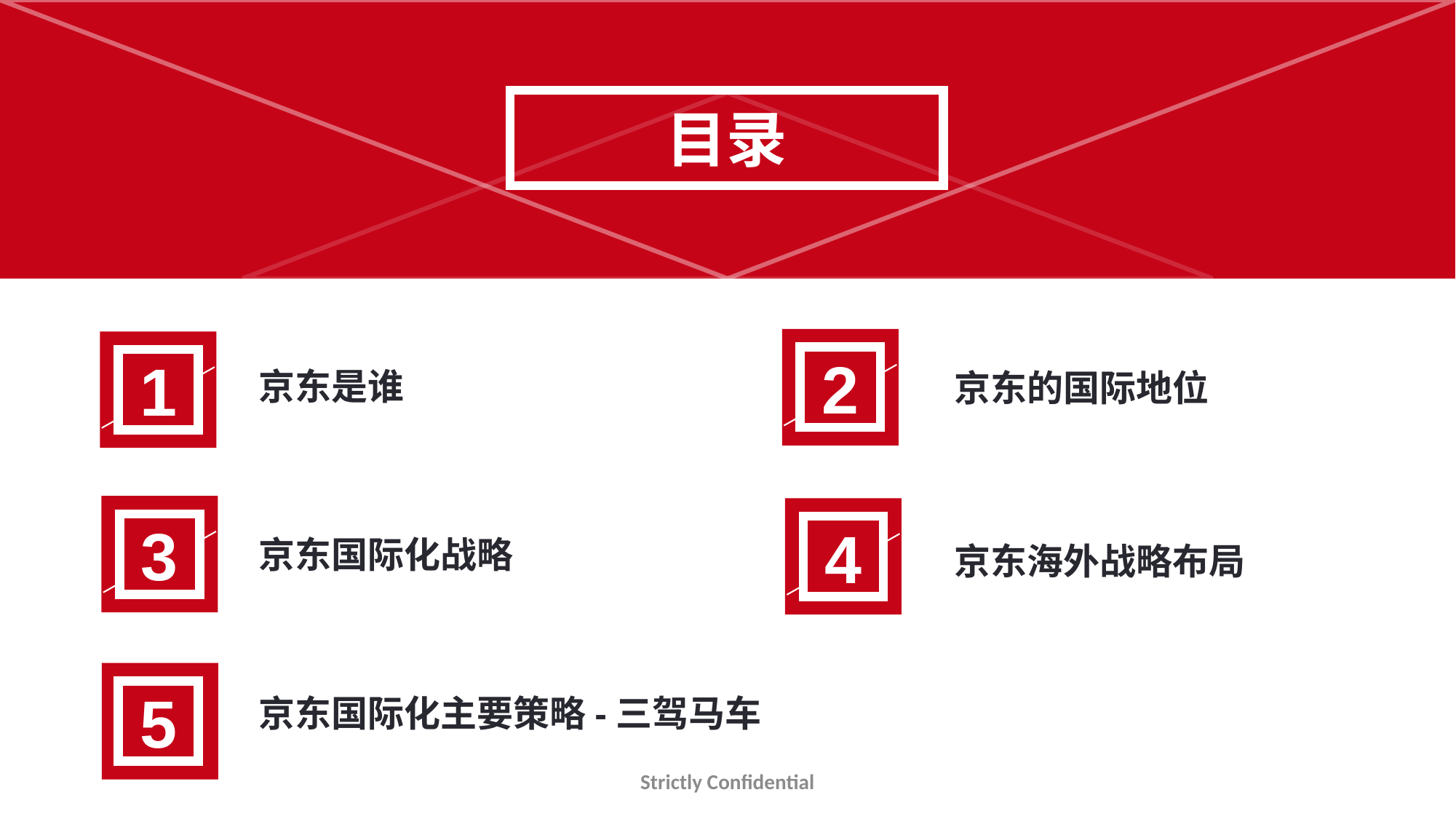

目录

2

1

京东是谁
京东的国际地位

3

4

京东国际化战略
京东海外战略布局

京东国际化主要策略-三驾马车
5
6
Strictly Confidential